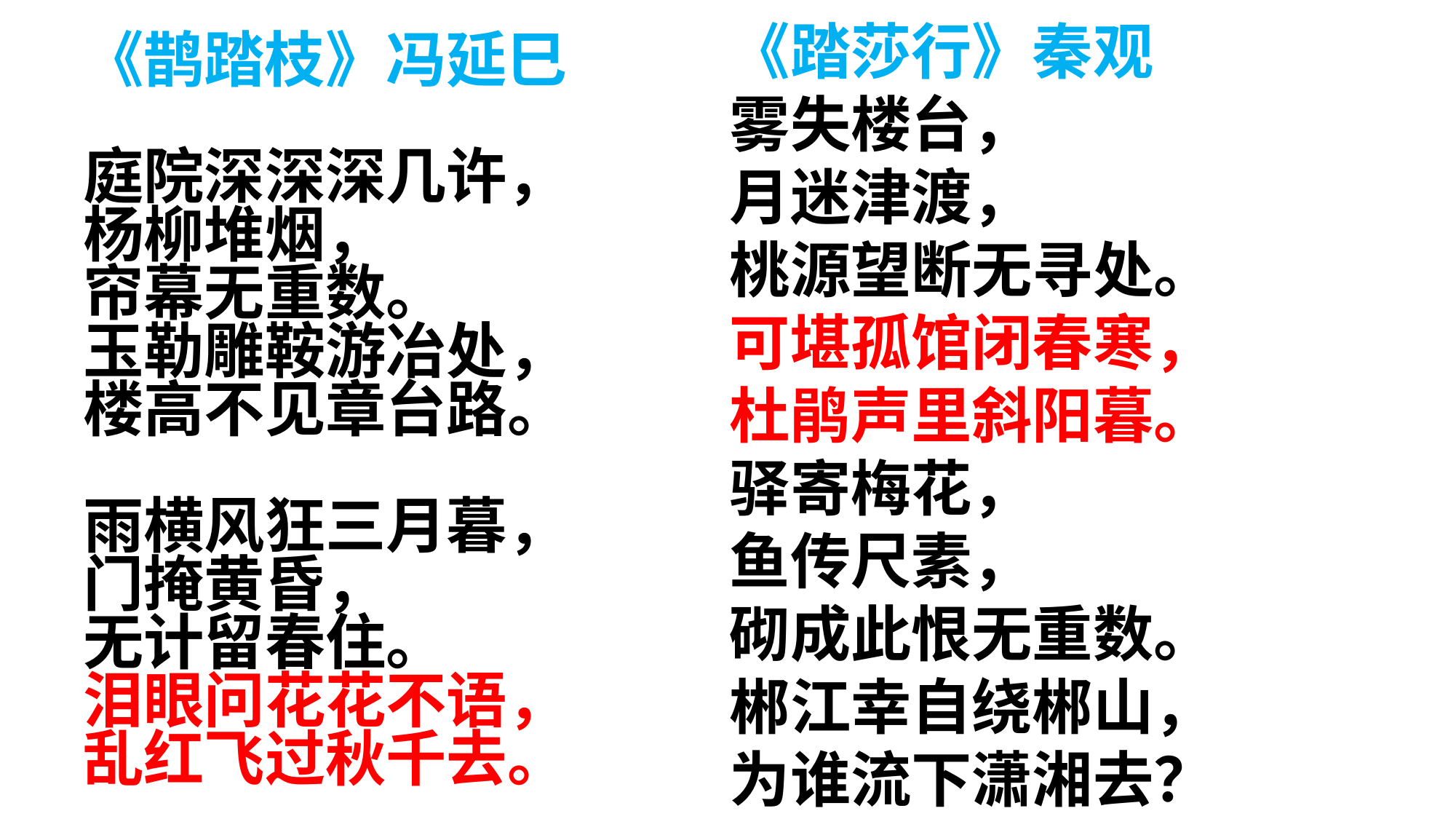

《踏莎行》秦观
雾失楼台，
月迷津渡，
桃源望断无寻处。
可堪孤馆闭春寒，
杜鹃声里斜阳暮。
驿寄梅花，
鱼传尺素，
砌成此恨无重数。
郴江幸自绕郴山，
为谁流下潇湘去？
《鹊踏枝》冯延巳

庭院深深深几许，
杨柳堆烟，
帘幕无重数。
玉勒雕鞍游冶处，
楼高不见章台路。
雨横风狂三月暮，
门掩黄昏，
无计留春住。
泪眼问花花不语，
乱红飞过秋千去。